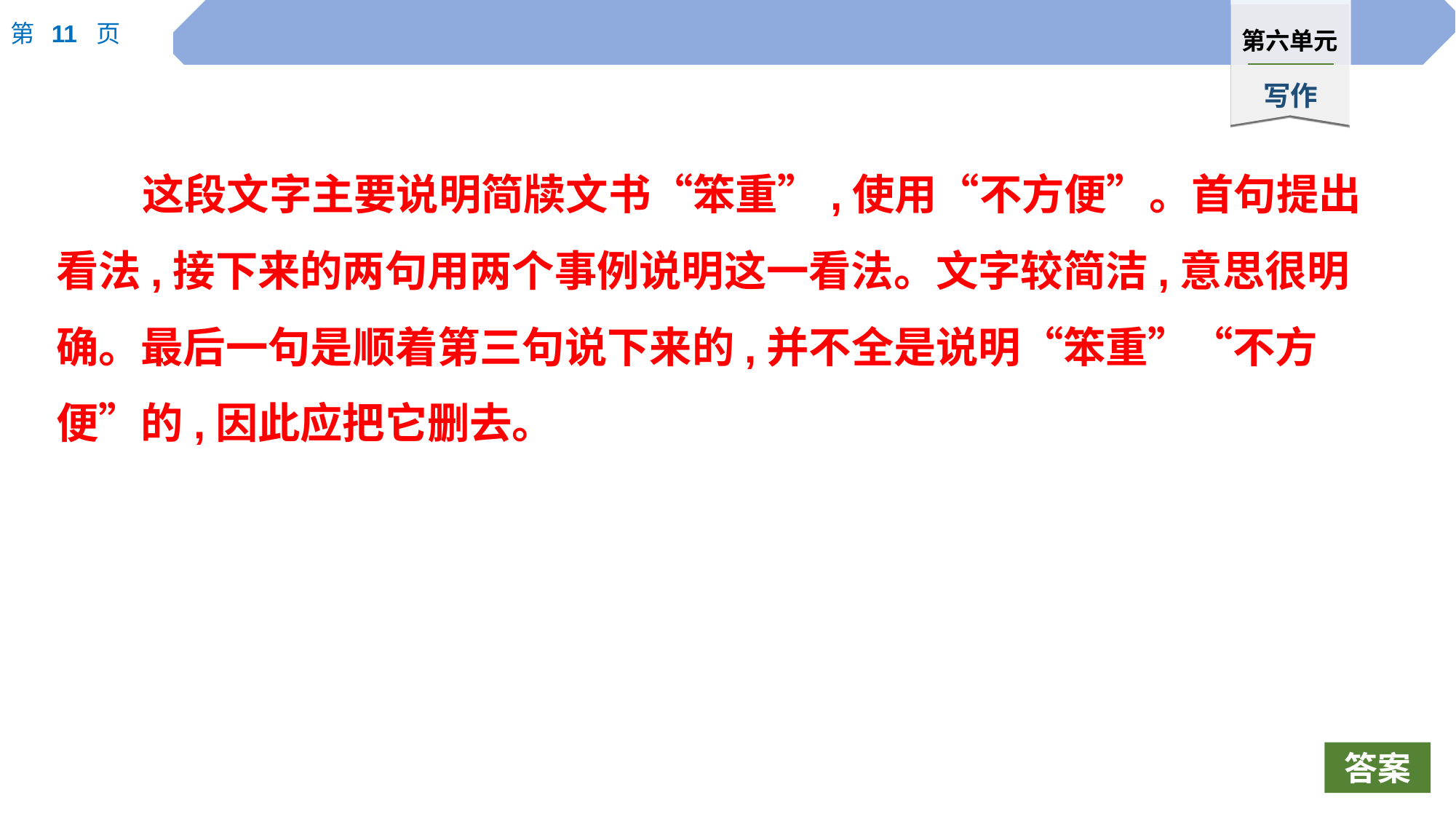

这段文字主要说明简牍文书“笨重”,使用“不方便”。首句提出看法,接下来的两句用两个事例说明这一看法。文字较简洁,意思很明确。最后一句是顺着第三句说下来的,并不全是说明“笨重”“不方便”的,因此应把它删去。
答案